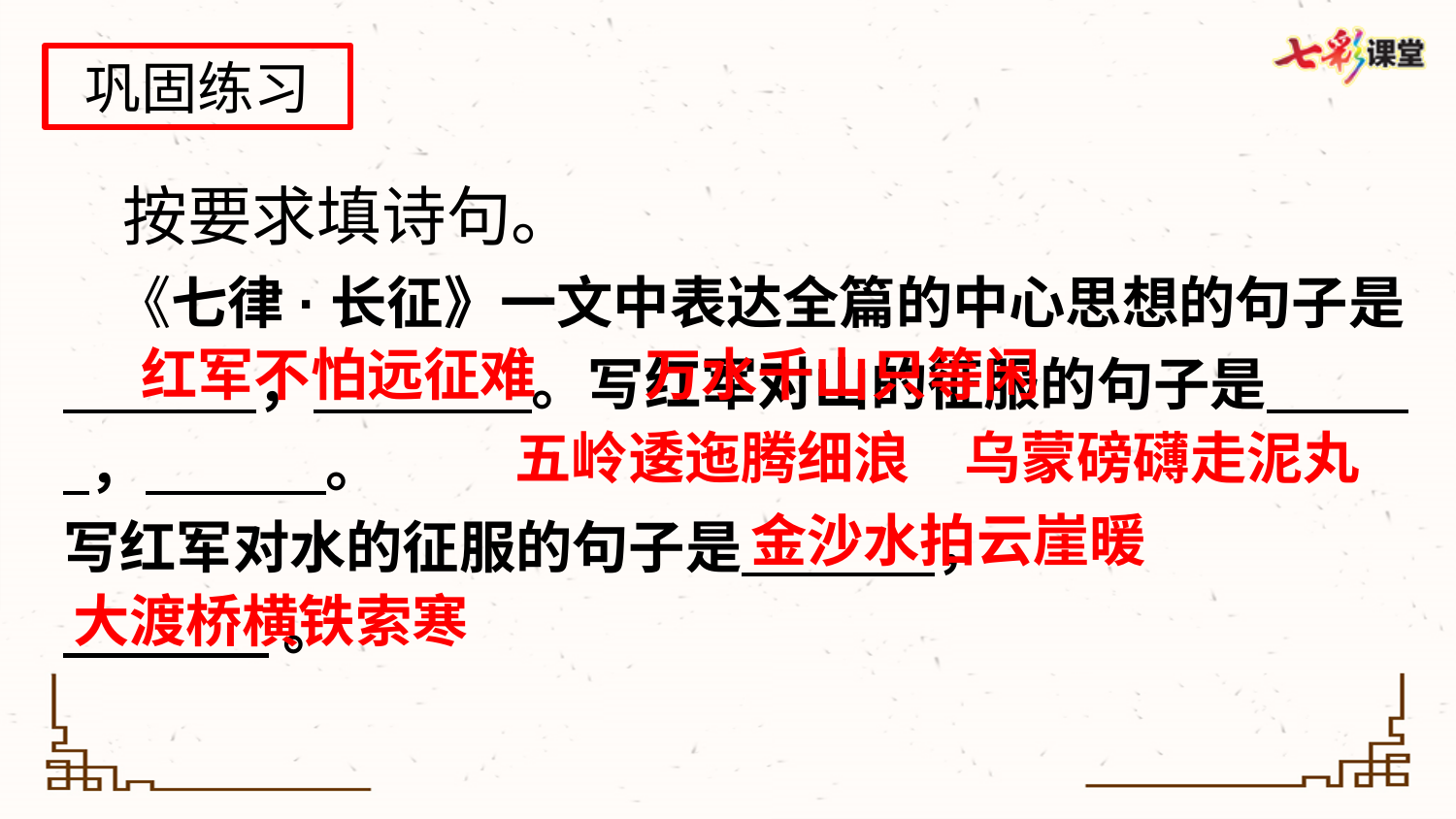

巩固练习
   按要求填诗句。
   《七律·长征》一文中表达全篇的中心思想的句子是                ，                 。写红军对山的征服的句子是              ，              。
写红军对水的征服的句子是               ，
                。
红军不怕远征难
万水千山只等闲
五岭逶迤腾细浪
乌蒙磅礴走泥丸
金沙水拍云崖暖
大渡桥横铁索寒